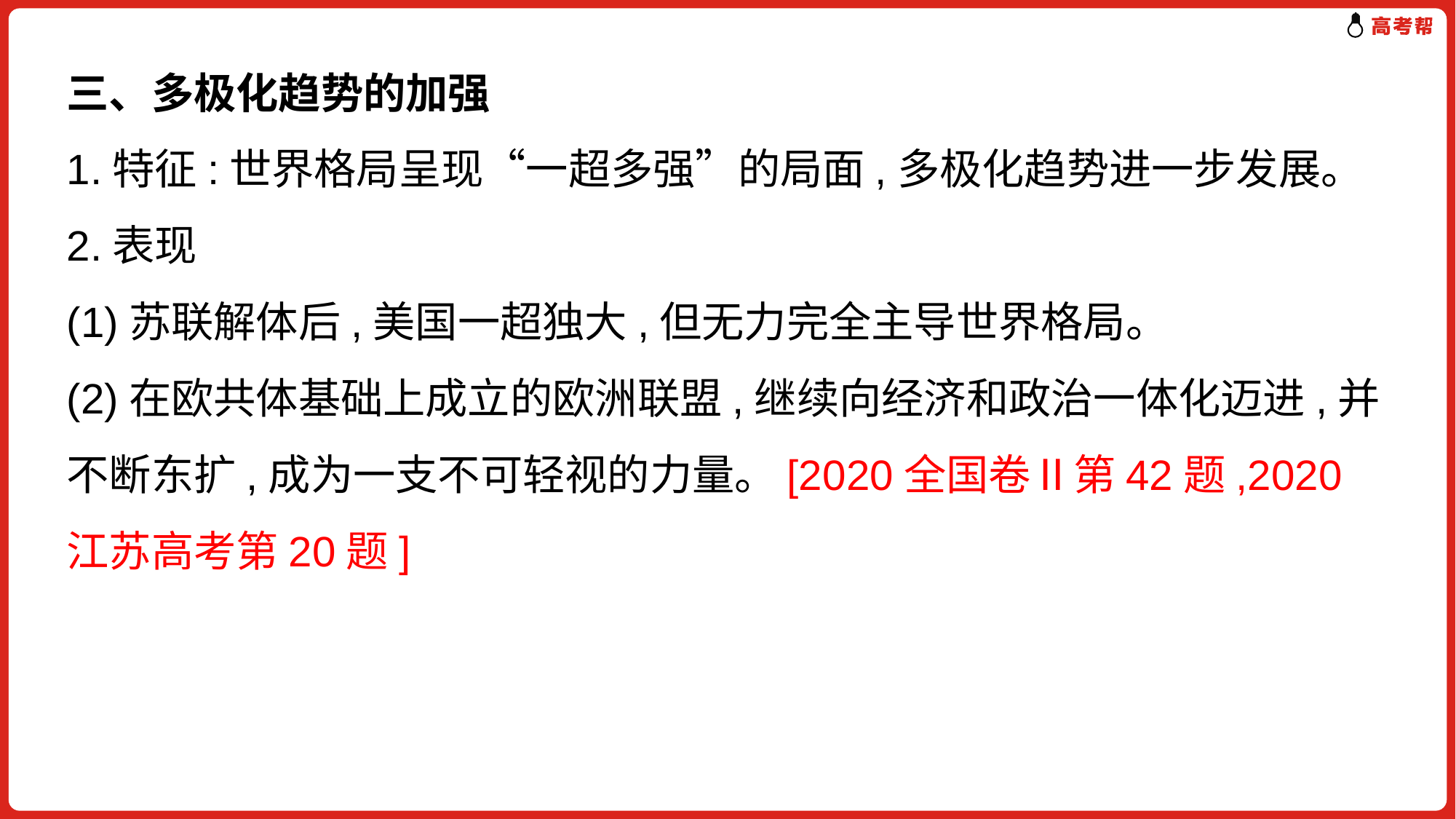

三、多极化趋势的加强
1.特征:世界格局呈现“一超多强”的局面,多极化趋势进一步发展。
2.表现
(1)苏联解体后,美国一超独大,但无力完全主导世界格局。
(2)在欧共体基础上成立的欧洲联盟,继续向经济和政治一体化迈进,并不断东扩,成为一支不可轻视的力量。[2020全国卷Ⅱ第42题,2020江苏高考第20题]